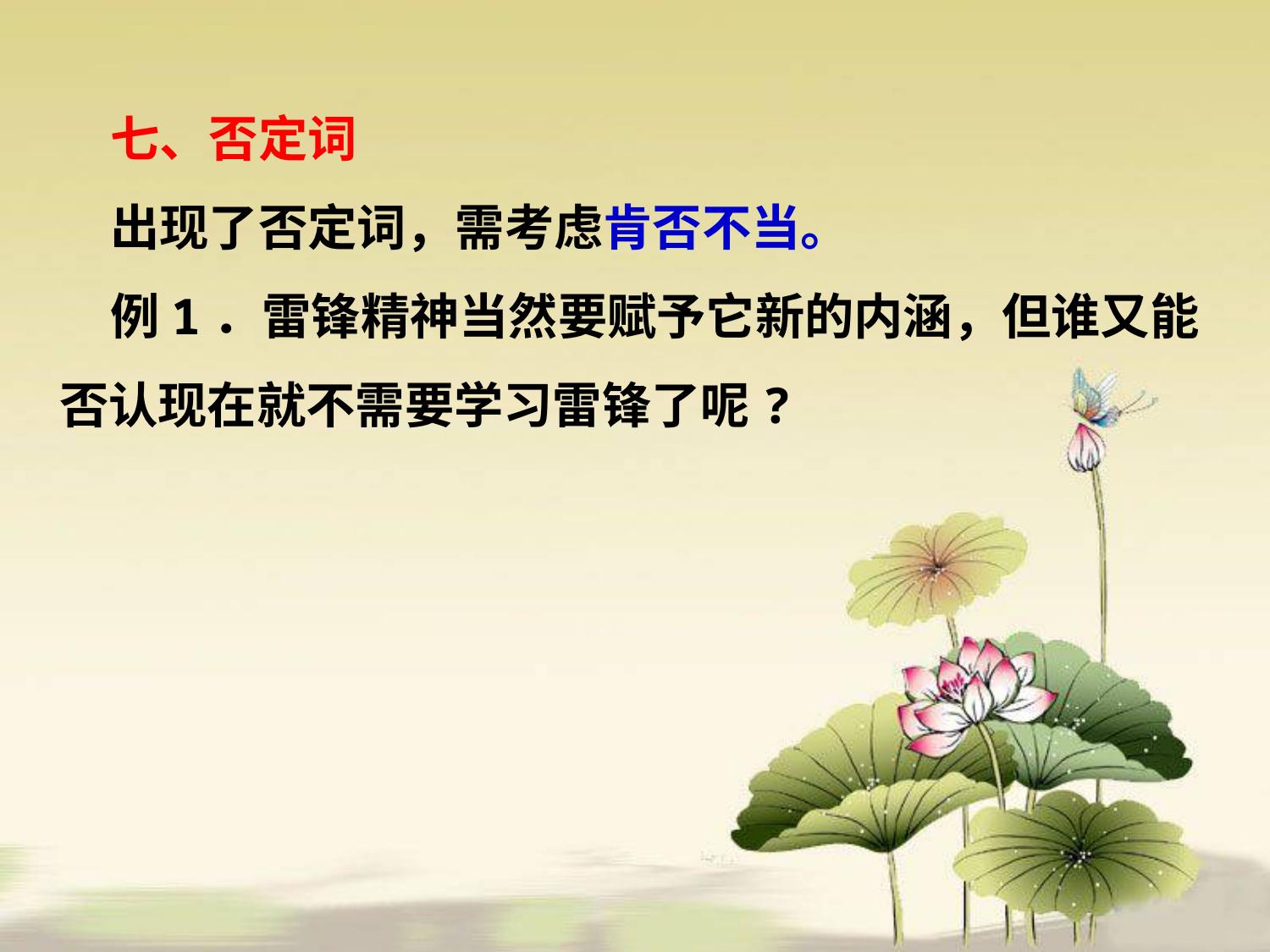

七、否定词
出现了否定词，需考虑肯否不当。
例1．雷锋精神当然要赋予它新的内涵，但谁又能否认现在就不需要学习雷锋了呢?